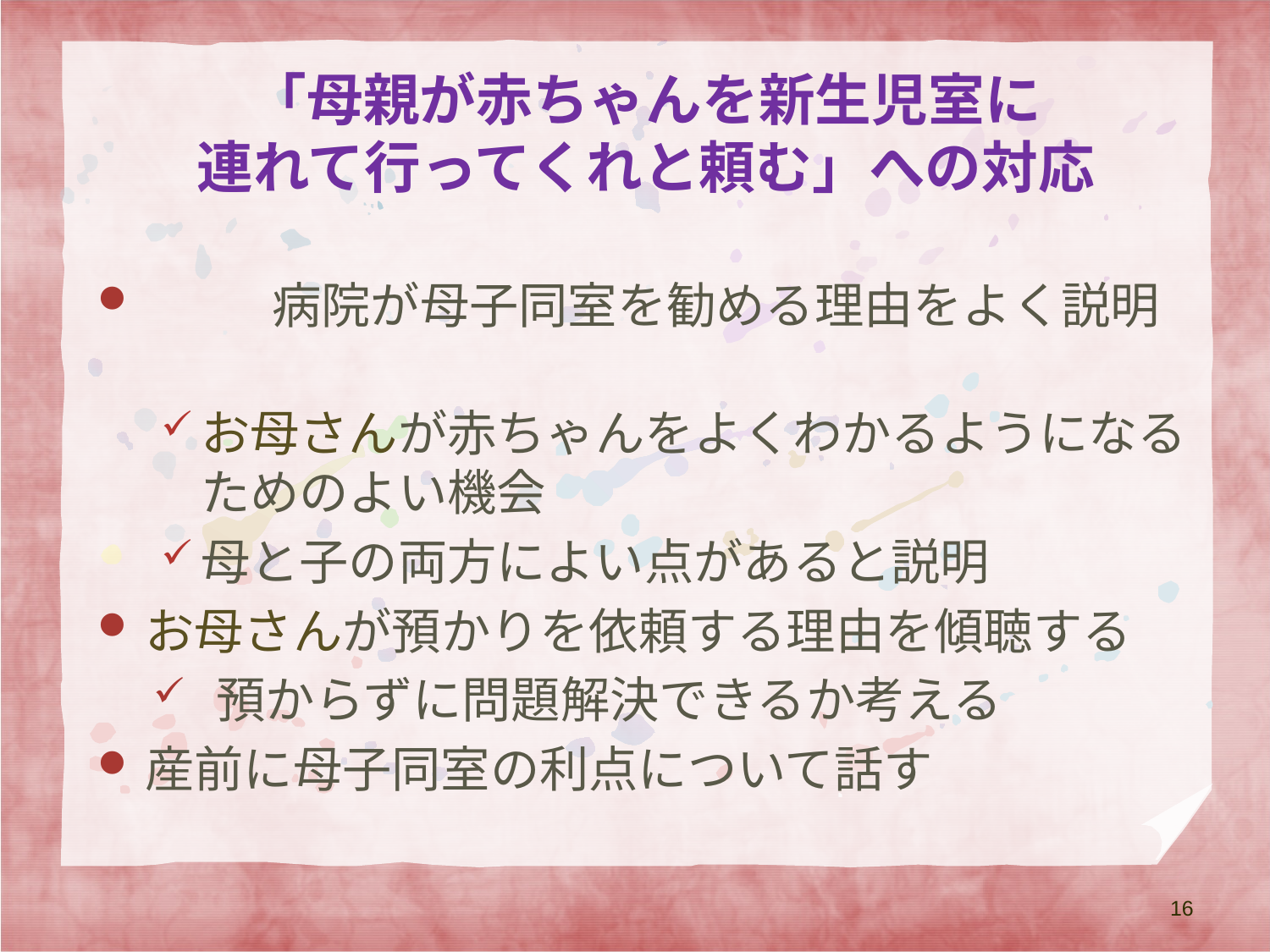

# 「母親が赤ちゃんを新生児室に 連れて行ってくれと頼む」への対応
	病院が母子同室を勧める理由をよく説明
お母さんが赤ちゃんをよくわかるようになるためのよい機会
母と子の両方によい点があると説明
お母さんが預かりを依頼する理由を傾聴する
預からずに問題解決できるか考える
産前に母子同室の利点について話す
16